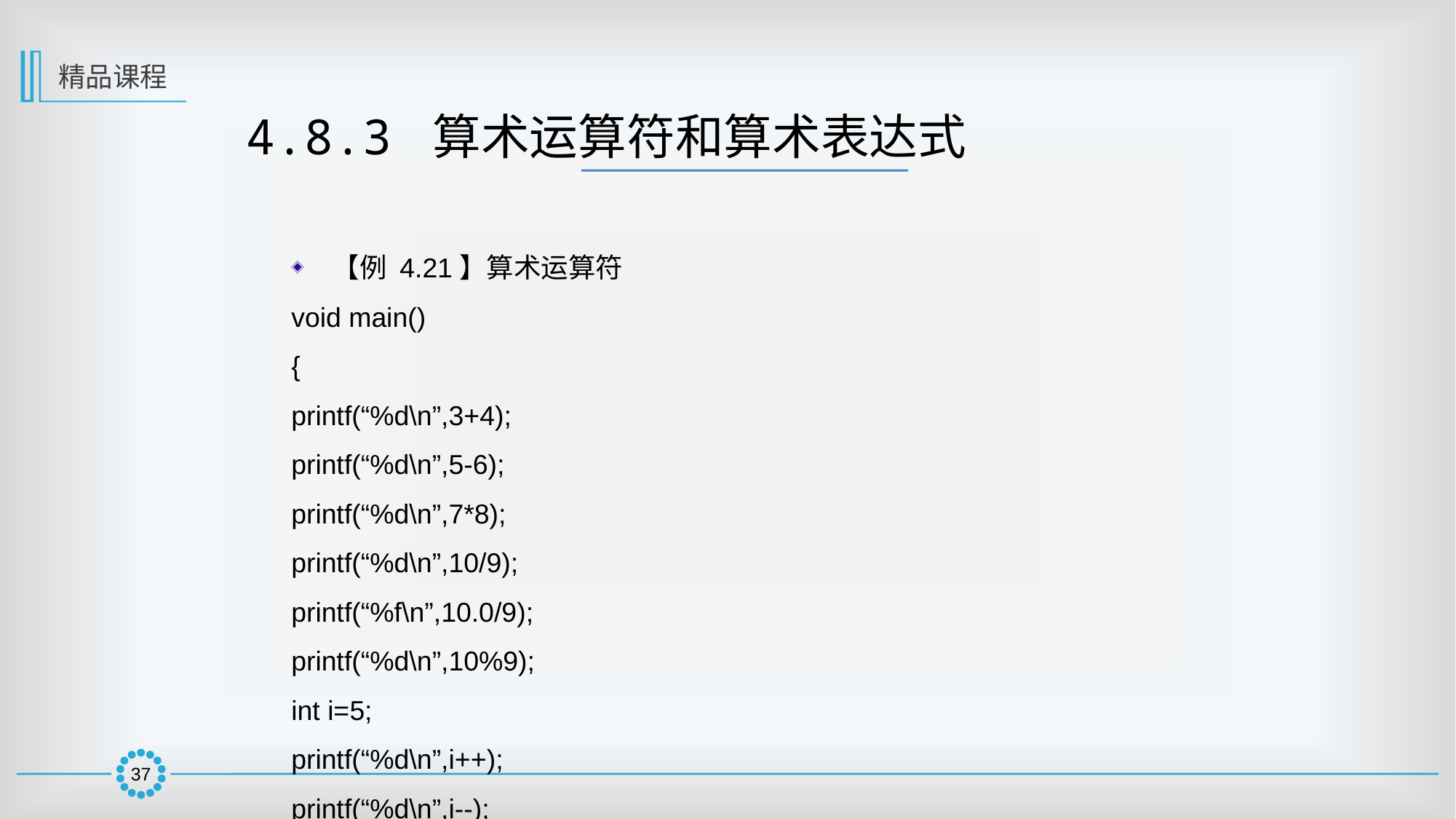

精品课程
4.8.3 算术运算符和算术表达式

【例 4.21】算术运算符
void main()
{
printf(“%d\n”,3+4);
printf(“%d\n”,5-6);
printf(“%d\n”,7*8);
printf(“%d\n”,10/9);
printf(“%f\n”,10.0/9);
printf(“%d\n”,10%9);
int i=5;
printf(“%d\n”,i++);
printf(“%d\n”,i--);
printf(“%d\n”,++i);
printf(“%d\n”,--i);
printf(“%d\n”,-i++);
printf(“%d\n”,-i--);
printf(“最后 i 的值为：%d\n”,i);
}

37